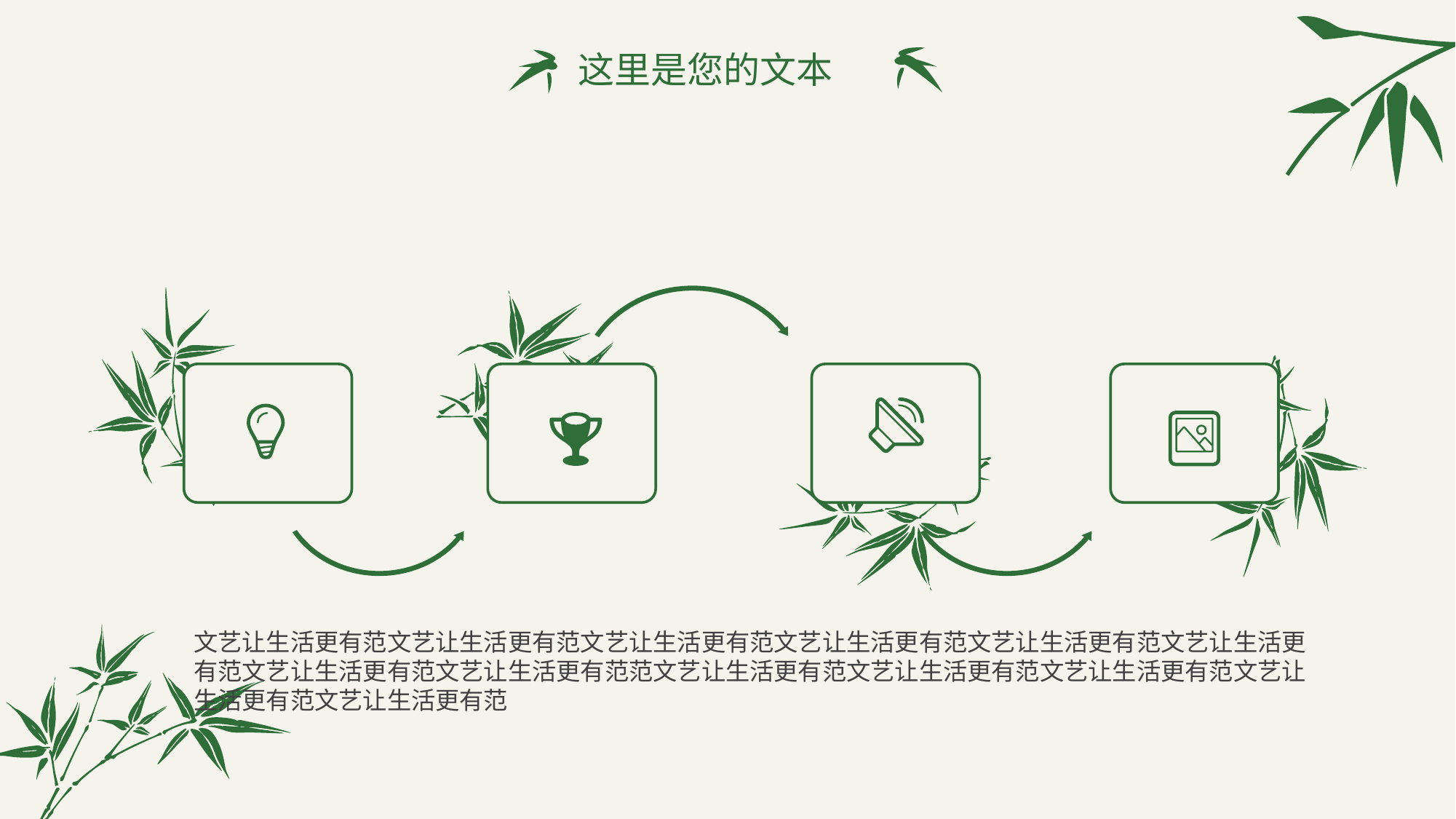

这里是您的文本

文艺让生活更有范文艺让生活更有范文艺让生活更有范文艺让生活更有范文艺让生活更有范文艺让生活更有范文艺让生活更有范文艺让生活更有范范文艺让生活更有范文艺让生活更有范文艺让生活更有范文艺让生活更有范文艺让生活更有范